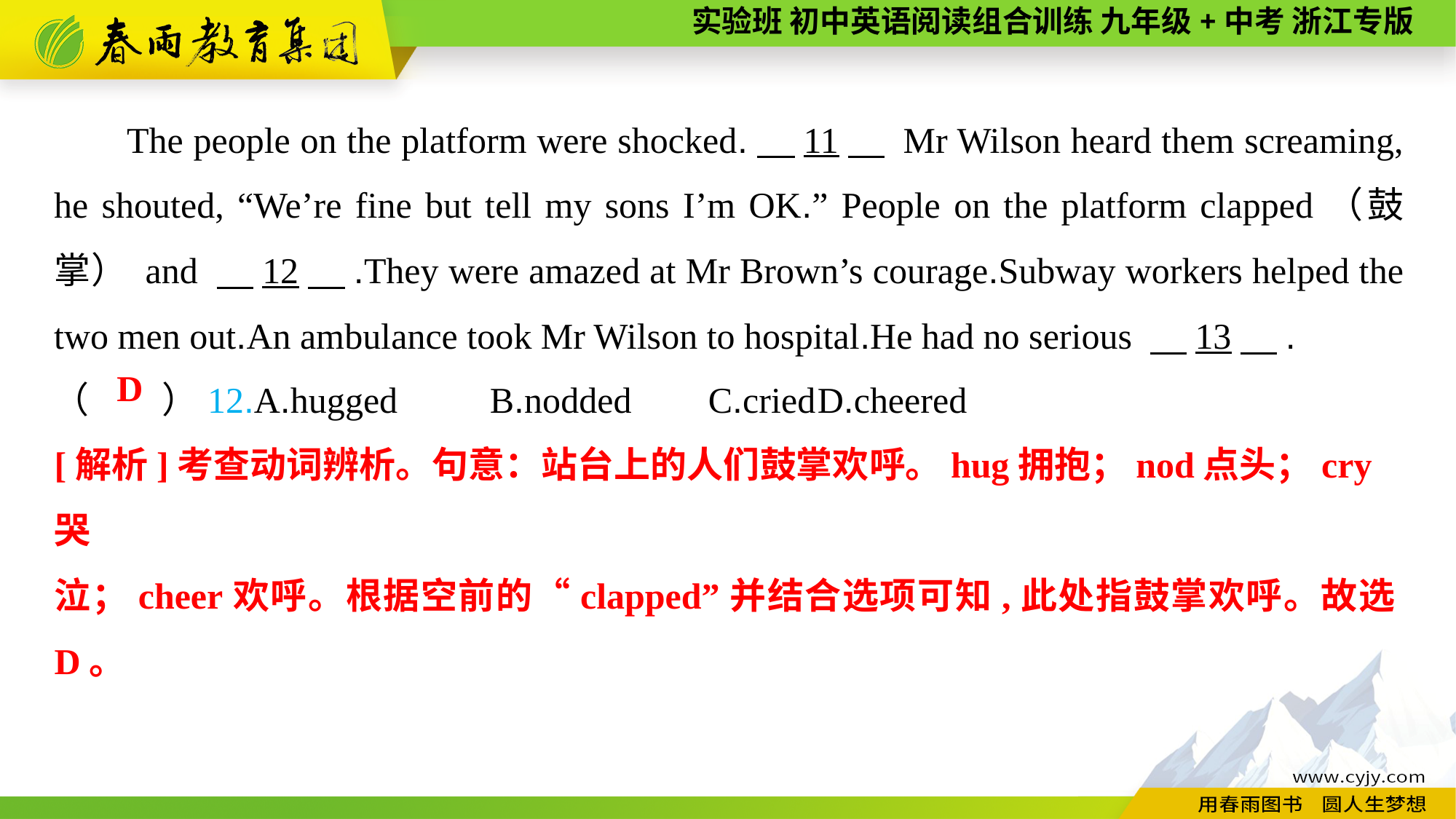

The people on the platform were shocked.　11　 Mr Wilson heard them screaming, he shouted, “We’re fine but tell my sons I’m OK.” People on the platform clapped（鼓掌） and 　12　.They were amazed at Mr Brown’s courage.Subway workers helped the two men out.An ambulance took Mr Wilson to hospital.He had no serious 　13　.
（　　）12.A.hugged	B.nodded	C.cried	D.cheered
D
[解析]考查动词辨析。句意：站台上的人们鼓掌欢呼。hug拥抱；nod点头；cry哭
泣；cheer欢呼。根据空前的“clapped”并结合选项可知,此处指鼓掌欢呼。故选D。